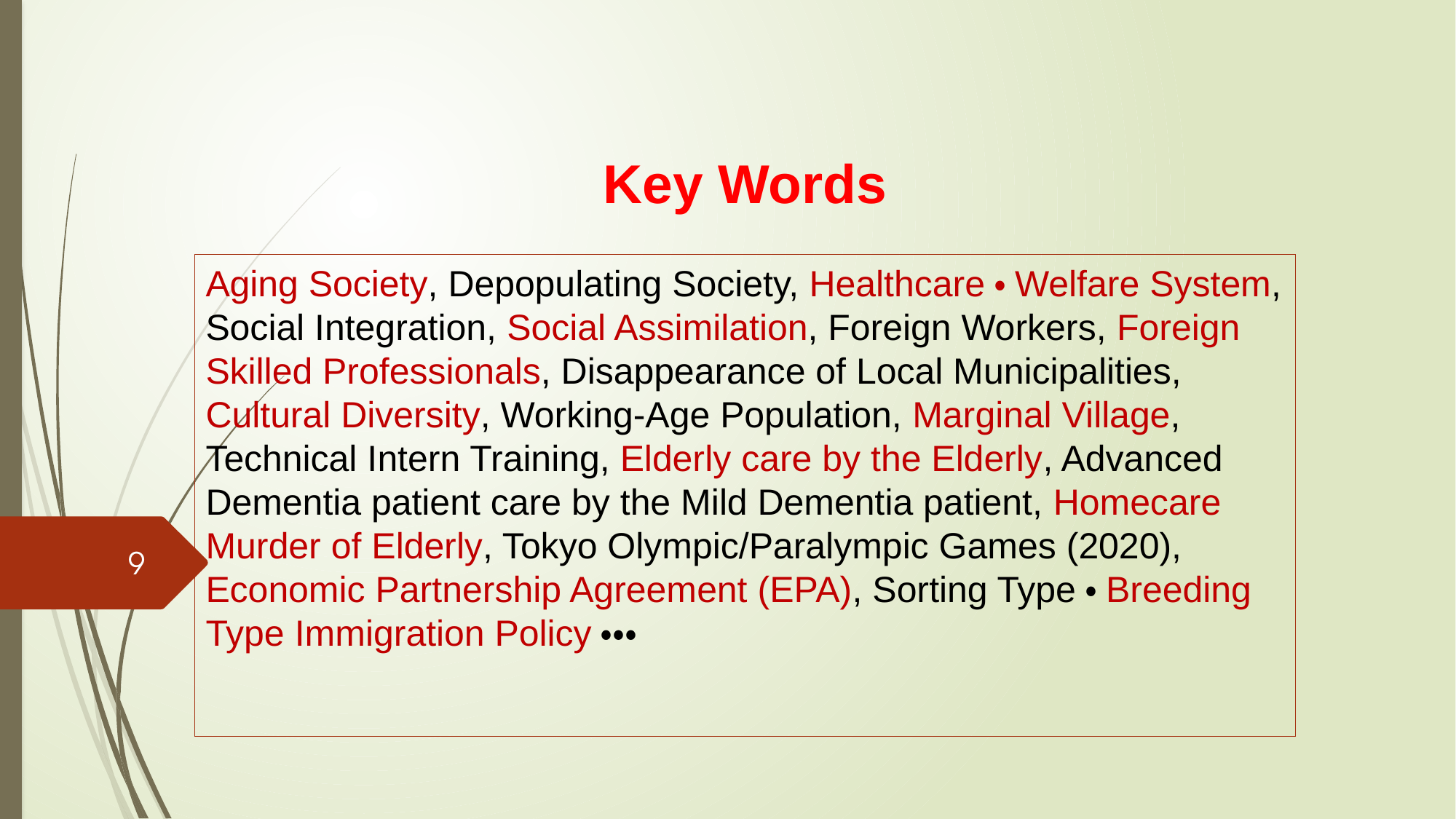

# Key Words
Aging Society, Depopulating Society, Healthcare・Welfare System, Social Integration, Social Assimilation, Foreign Workers, Foreign Skilled Professionals, Disappearance of Local Municipalities, Cultural Diversity, Working-Age Population, Marginal Village, Technical Intern Training, Elderly care by the Elderly, Advanced Dementia patient care by the Mild Dementia patient, Homecare Murder of Elderly, Tokyo Olympic/Paralympic Games (2020), Economic Partnership Agreement (EPA), Sorting Type・Breeding Type Immigration Policy・・・

9